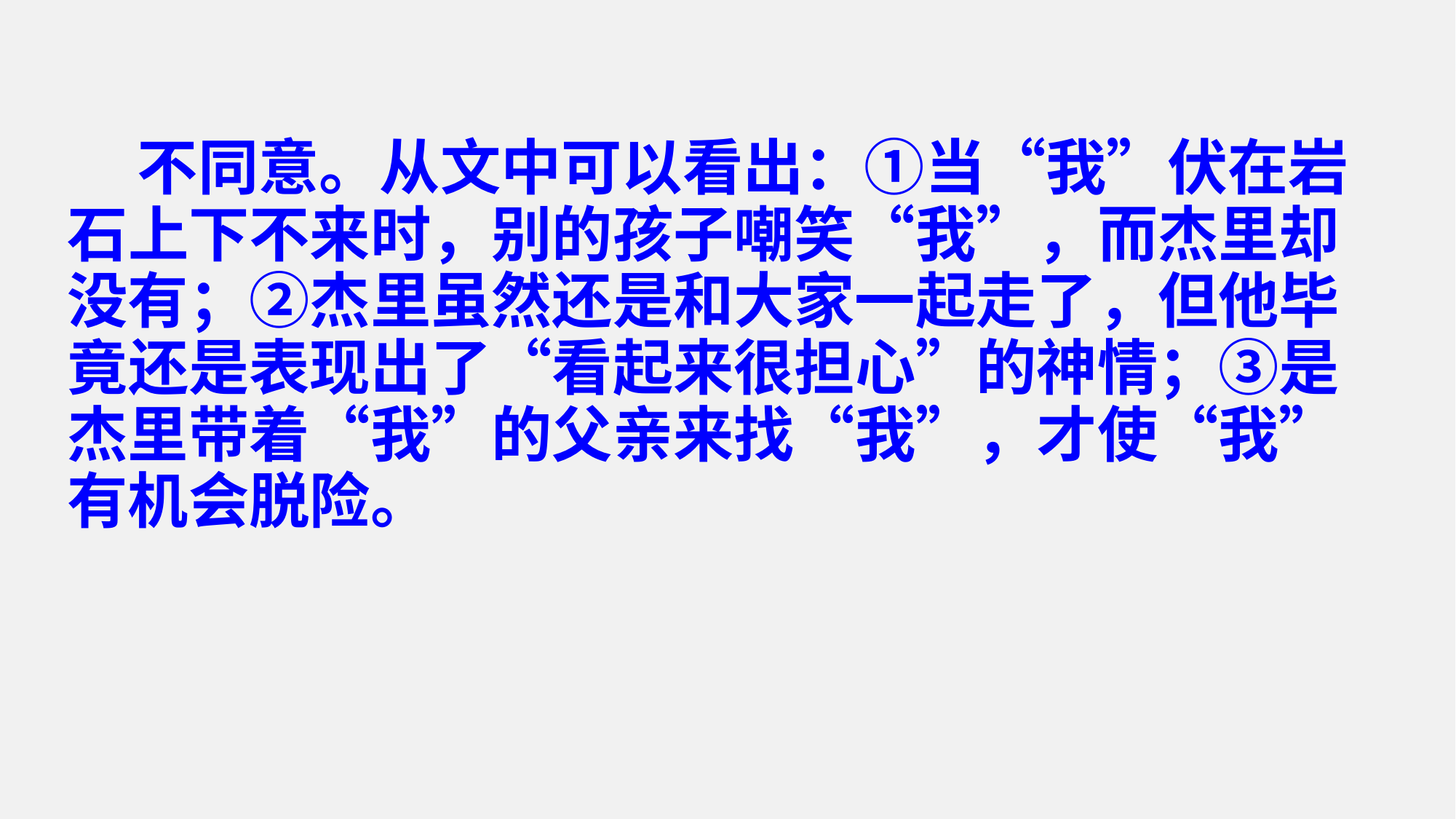

不同意。从文中可以看出：①当“我”伏在岩石上下不来时，别的孩子嘲笑“我”，而杰里却没有；②杰里虽然还是和大家一起走了，但他毕竟还是表现出了“看起来很担心”的神情；③是杰里带着“我”的父亲来找“我”，才使“我”有机会脱险。